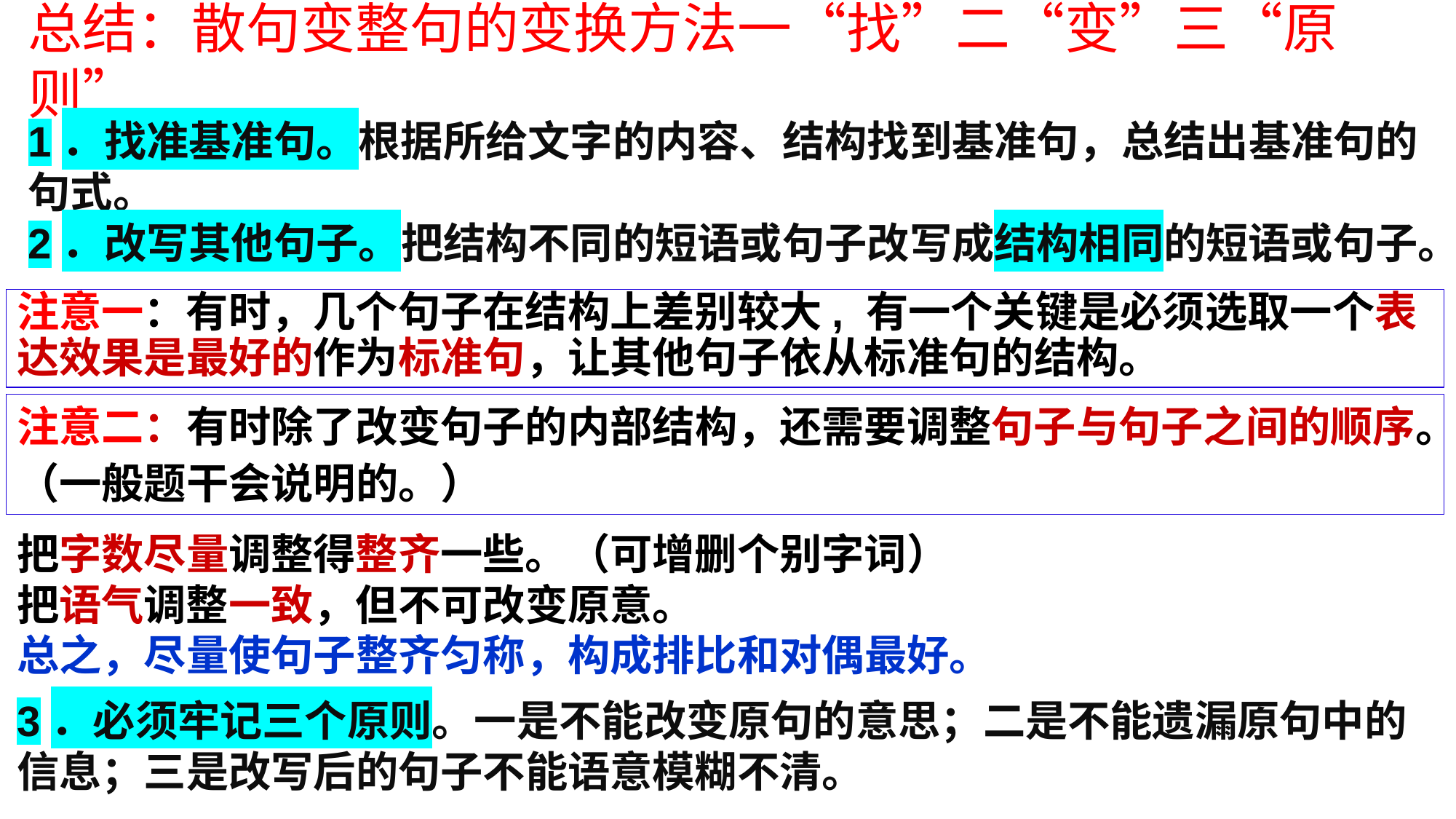

总结：散句变整句的变换方法一“找”二“变”三“原则”
1．找准基准句。根据所给文字的内容、结构找到基准句，总结出基准句的句式。
2．改写其他句子。把结构不同的短语或句子改写成结构相同的短语或句子。
注意一：有时，几个句子在结构上差别较大, 有一个关键是必须选取一个表达效果是最好的作为标准句，让其他句子依从标准句的结构。
注意二：有时除了改变句子的内部结构，还需要调整句子与句子之间的顺序。（一般题干会说明的。）

把字数尽量调整得整齐一些。（可增删个别字词）
把语气调整一致，但不可改变原意。
总之，尽量使句子整齐匀称，构成排比和对偶最好。

3．必须牢记三个原则。一是不能改变原句的意思；二是不能遗漏原句中的信息；三是改写后的句子不能语意模糊不清。